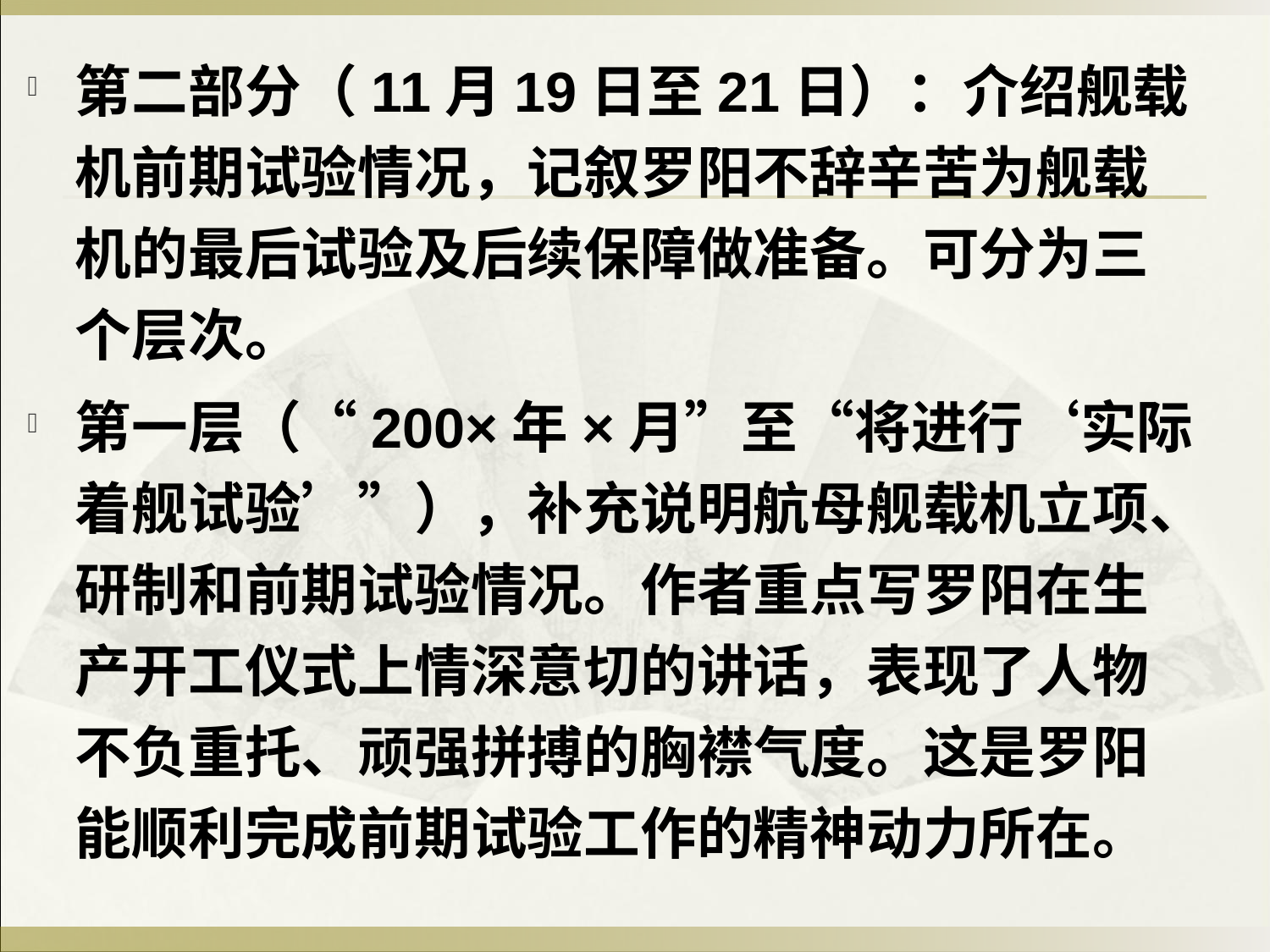

第二部分（11月19日至21日）：介绍舰载机前期试验情况，记叙罗阳不辞辛苦为舰载机的最后试验及后续保障做准备。可分为三个层次。
第一层（“200×年×月”至“将进行‘实际着舰试验’”），补充说明航母舰载机立项、研制和前期试验情况。作者重点写罗阳在生产开工仪式上情深意切的讲话，表现了人物不负重托、顽强拼搏的胸襟气度。这是罗阳能顺利完成前期试验工作的精神动力所在。